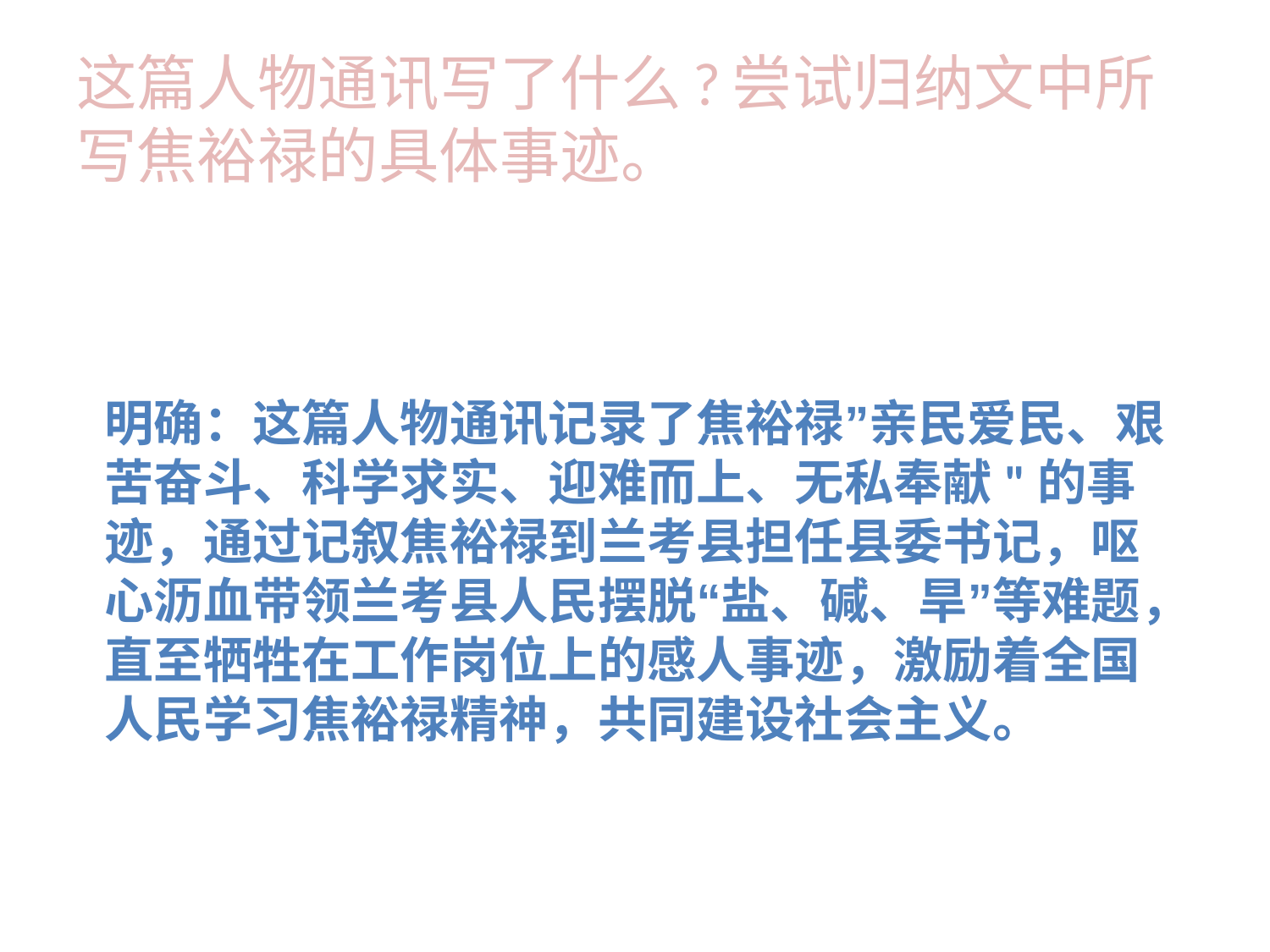

# 这篇人物通讯写了什么?尝试归纳文中所写焦裕禄的具体事迹。
明确：这篇人物通讯记录了焦裕禄”亲民爱民、艰苦奋斗、科学求实、迎难而上、无私奉献"的事迹，通过记叙焦裕禄到兰考县担任县委书记，呕心沥血带领兰考县人民摆脱“盐、碱、旱”等难题，直至牺牲在工作岗位上的感人事迹，激励着全国人民学习焦裕禄精神，共同建设社会主义。